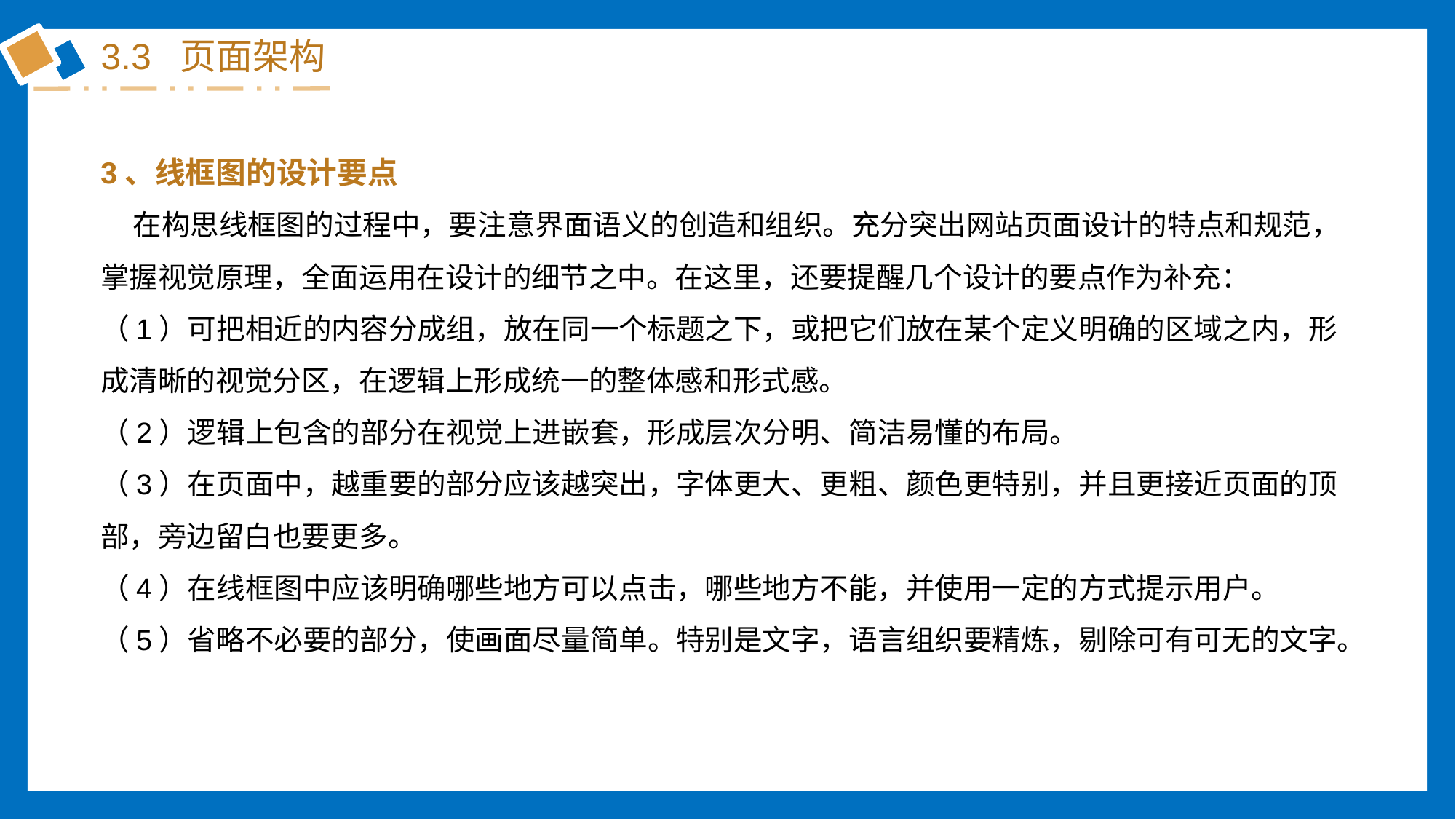

3.3  页面架构

3、线框图的设计要点
    在构思线框图的过程中，要注意界面语义的创造和组织。充分突出网站页面设计的特点和规范，掌握视觉原理，全面运用在设计的细节之中。在这里，还要提醒几个设计的要点作为补充：
（1）可把相近的内容分成组，放在同一个标题之下，或把它们放在某个定义明确的区域之内，形成清晰的视觉分区，在逻辑上形成统一的整体感和形式感。
（2）逻辑上包含的部分在视觉上进嵌套，形成层次分明、简洁易懂的布局。
（3）在页面中，越重要的部分应该越突出，字体更大、更粗、颜色更特别，并且更接近页面的顶部，旁边留白也要更多。
（4）在线框图中应该明确哪些地方可以点击，哪些地方不能，并使用一定的方式提示用户。
（5）省略不必要的部分，使画面尽量简单。特别是文字，语言组织要精炼，剔除可有可无的文字。